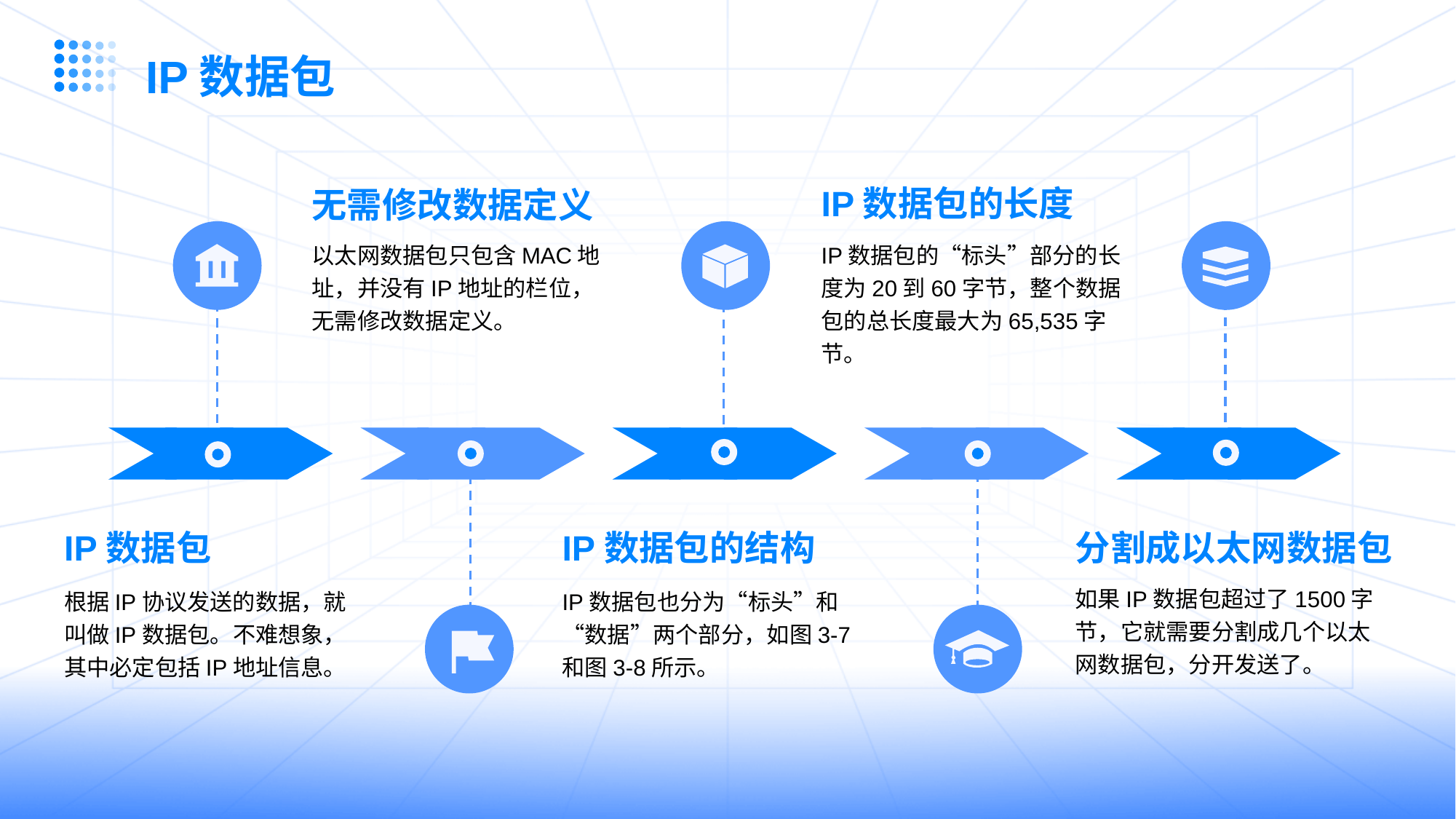

IP数据包

IP数据包的长度
无需修改数据定义

以太网数据包只包含MAC地址，并没有IP地址的栏位，无需修改数据定义。

IP数据包的“标头”部分的长度为20到60字节，整个数据包的总长度最大为65,535字节。

IP数据包
IP数据包的结构
分割成以太网数据包
如果IP数据包超过了1500字节，它就需要分割成几个以太网数据包，分开发送了。
根据IP协议发送的数据，就叫做IP数据包。不难想象，其中必定包括IP地址信息。
IP数据包也分为“标头”和“数据”两个部分，如图3-7和图3-8所示。